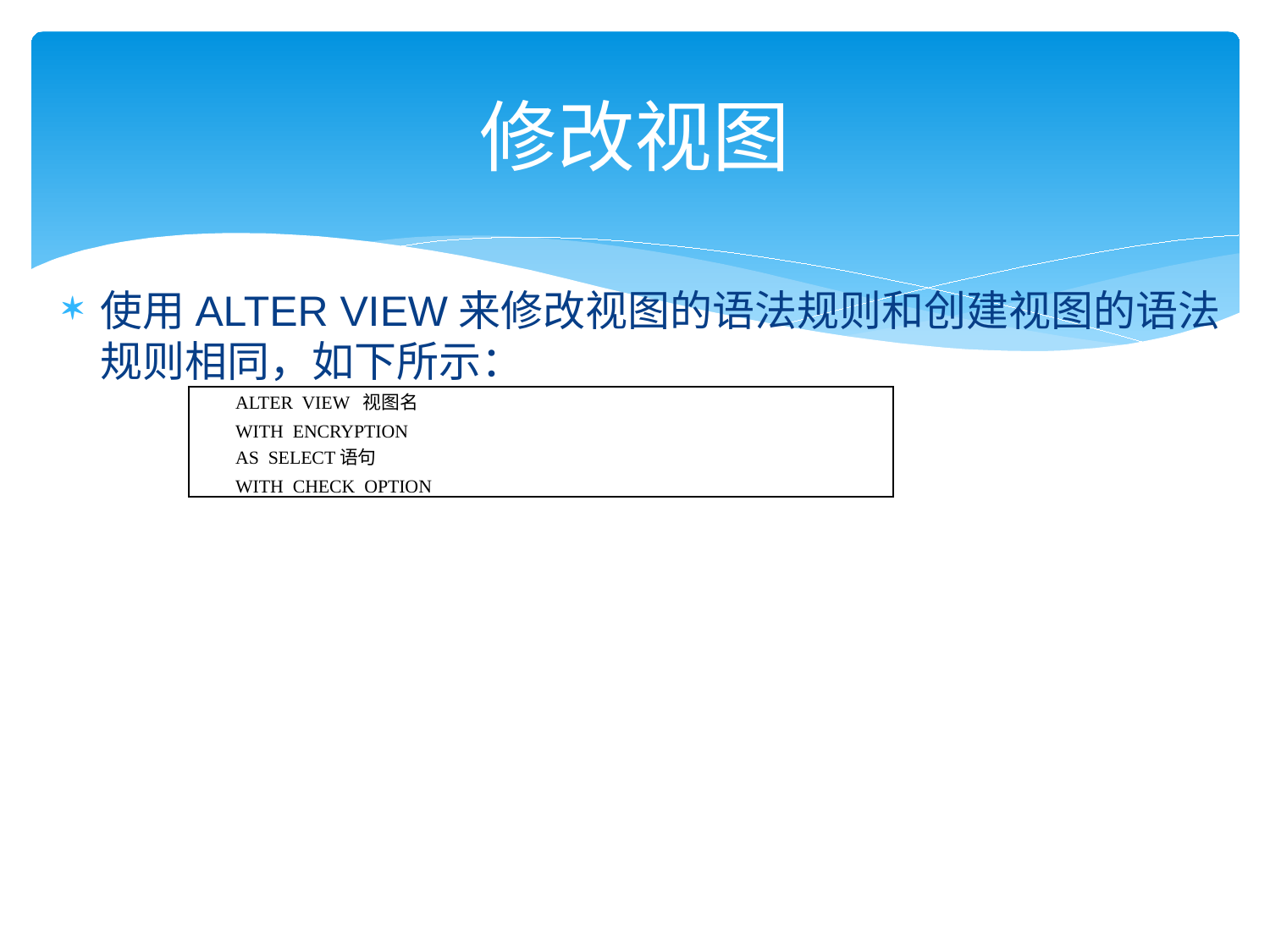

# 修改视图
使用ALTER VIEW来修改视图的语法规则和创建视图的语法规则相同，如下所示：
| ALTER VIEW 视图名 WITH ENCRYPTION AS SELECT语句 WITH CHECK OPTION |
| --- |